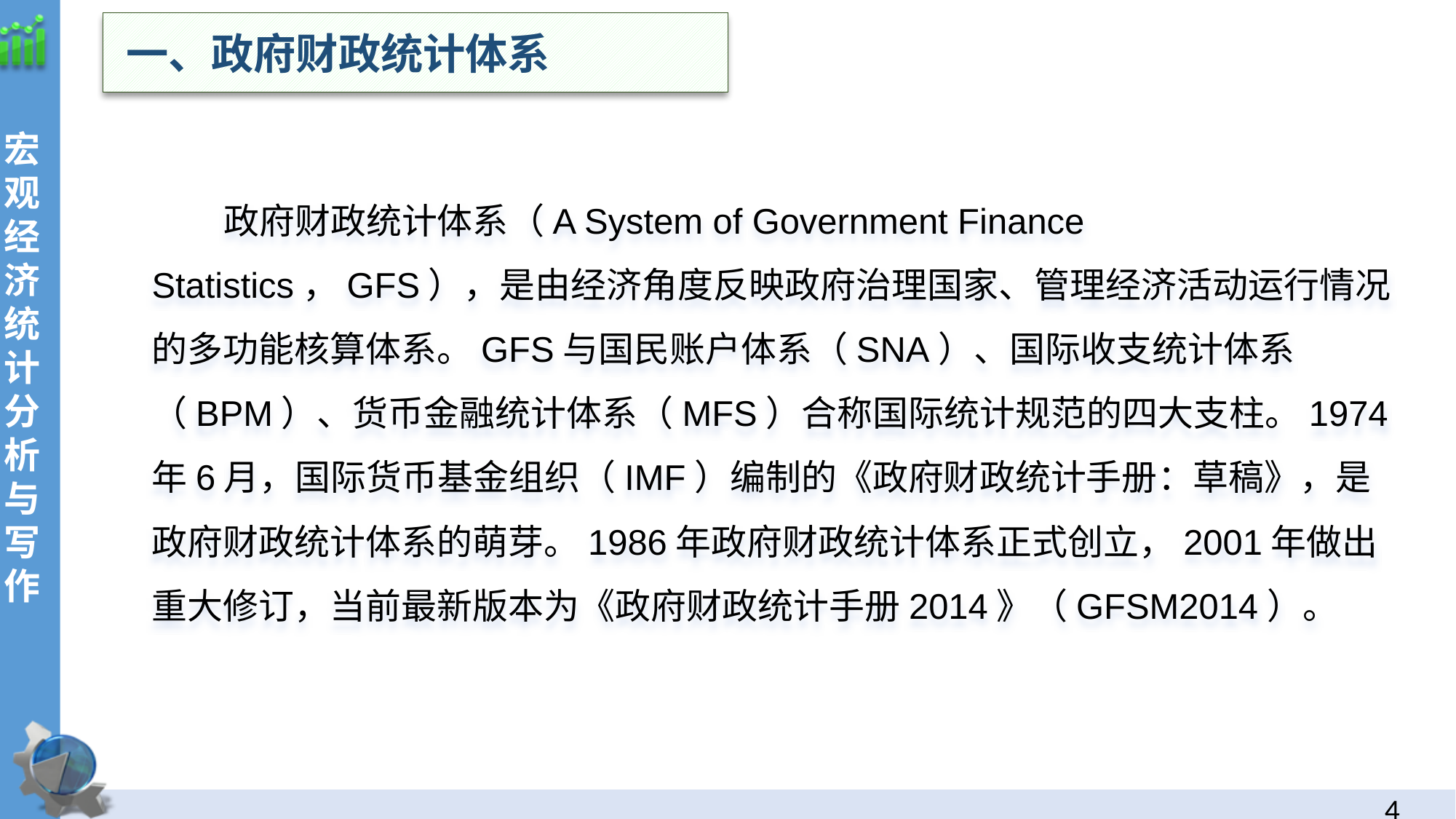

一、政府财政统计体系

政府财政统计体系（A System of Government Finance Statistics，GFS），是由经济角度反映政府治理国家、管理经济活动运行情况的多功能核算体系。GFS与国民账户体系（SNA）、国际收支统计体系（BPM）、货币金融统计体系（MFS）合称国际统计规范的四大支柱。1974年6月，国际货币基金组织（IMF）编制的《政府财政统计手册：草稿》，是政府财政统计体系的萌芽。1986年政府财政统计体系正式创立，2001年做出重大修订，当前最新版本为《政府财政统计手册2014》（GFSM2014）。

4